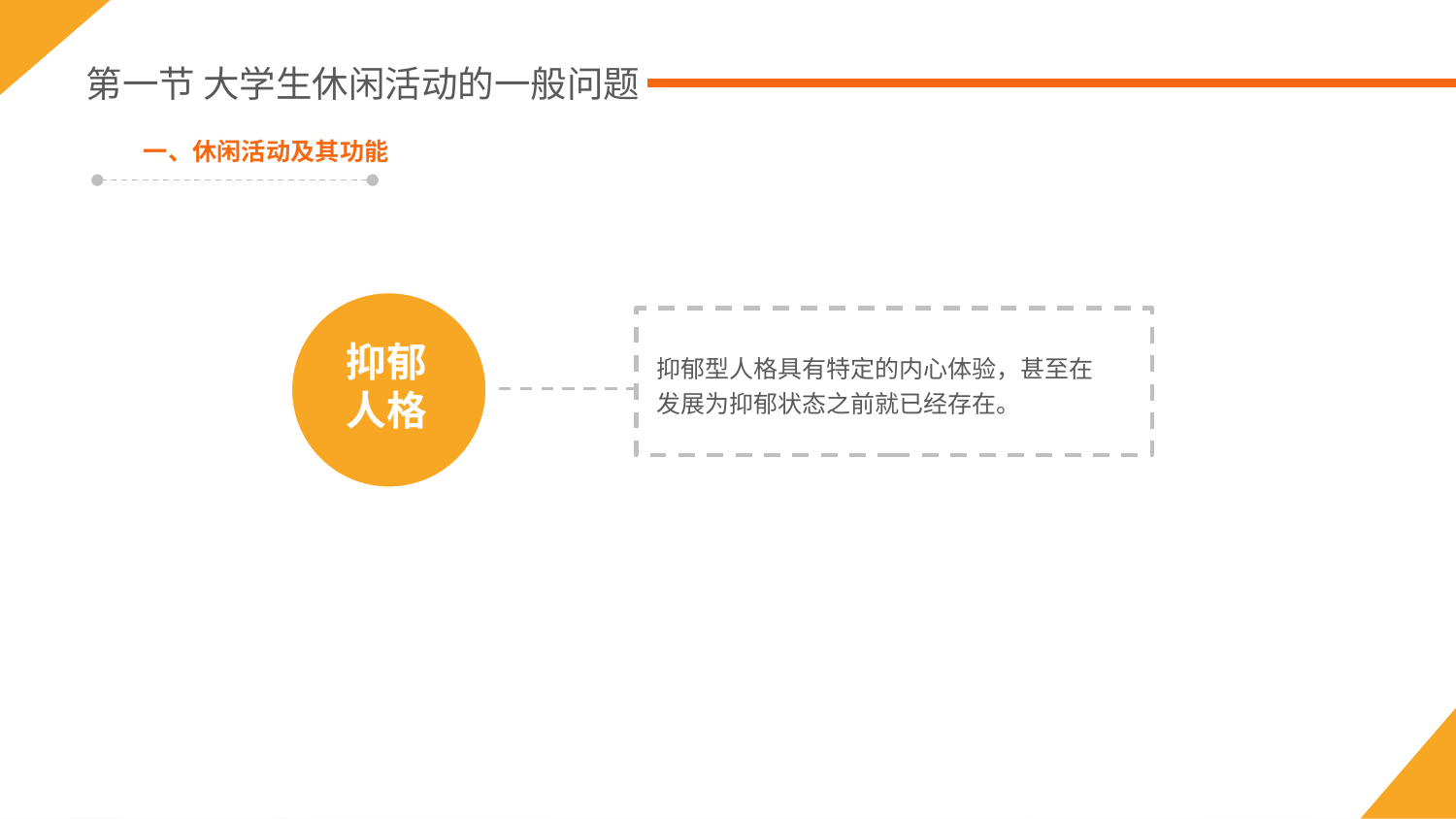

第一节 大学生休闲活动的一般问题
一、休闲活动及其功能

抑郁人格
抑郁型人格具有特定的内心体验，甚至在发展为抑郁状态之前就已经存在。